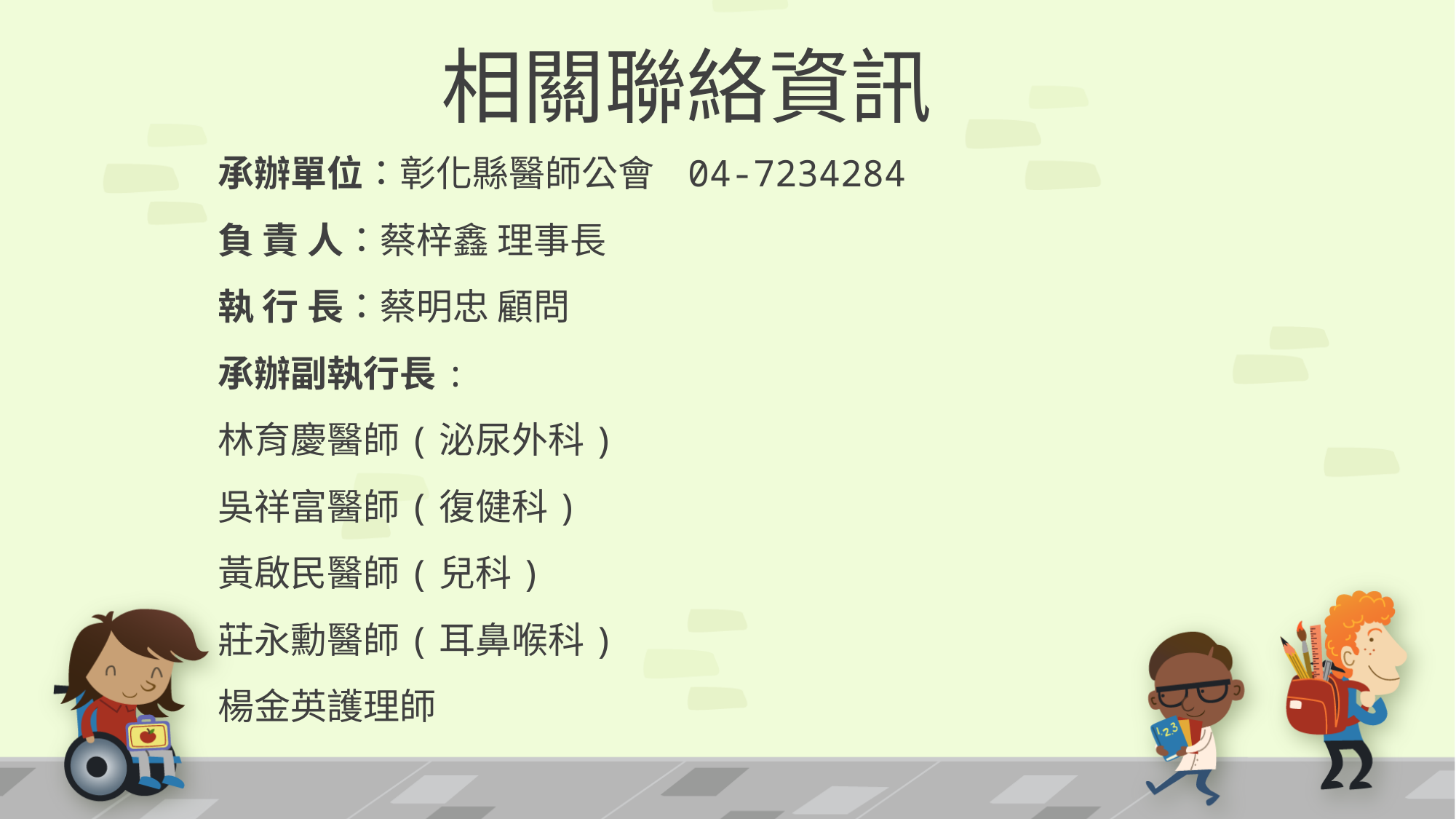

# 相關聯絡資訊
承辦單位：彰化縣醫師公會   04-7234284
負 責 人：蔡梓鑫 理事長
執 行 長：蔡明忠 顧問
承辦副執行長:
林育慶醫師(泌尿外科)
吳祥富醫師(復健科)
黃啟民醫師(兒科)
莊永勳醫師(耳鼻喉科)
楊金英護理師